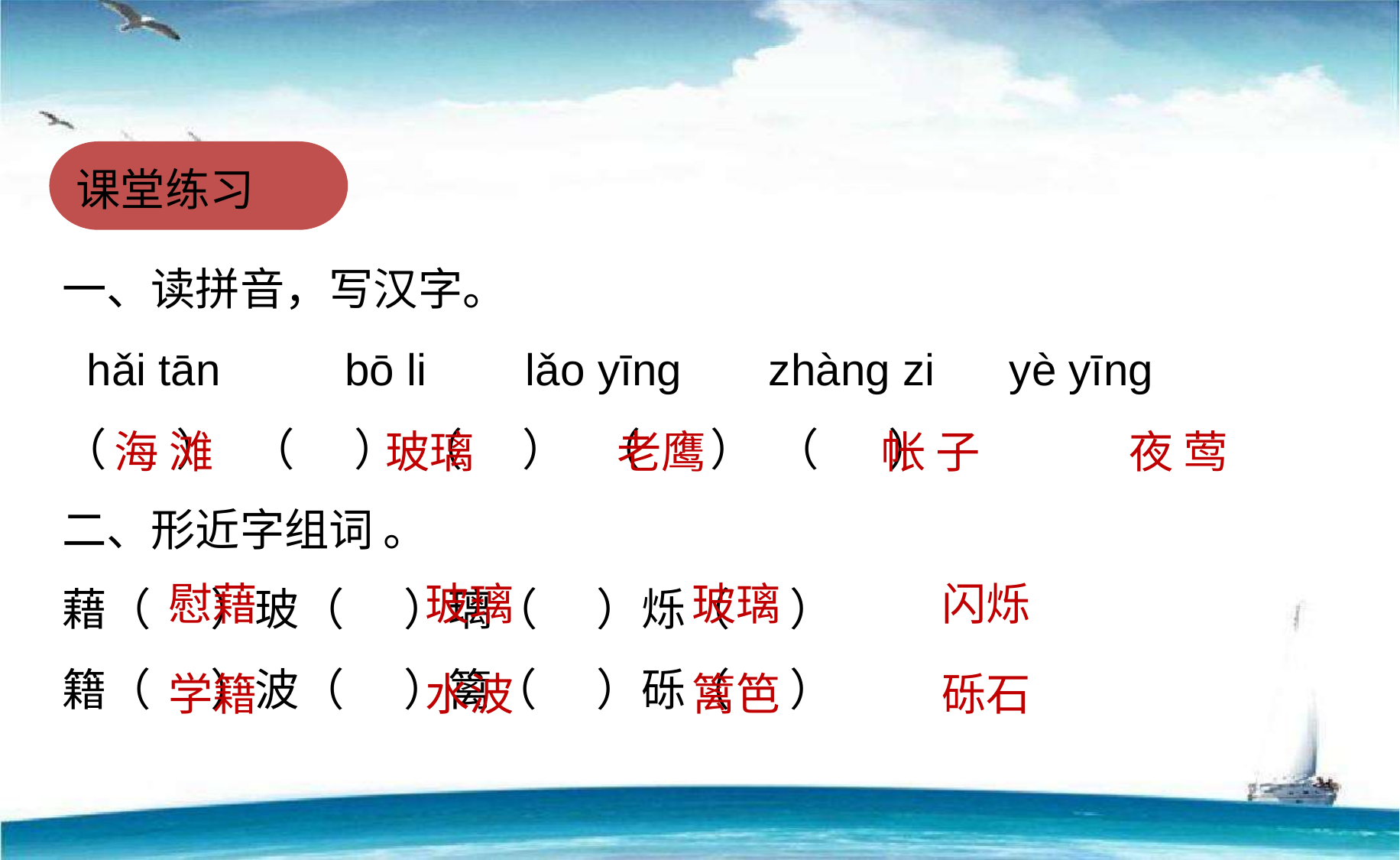

课堂练习
一、读拼音，写汉字。
  hǎi tān          bō li        lǎo yīnɡ       zhànɡ zi      yè yīnɡ
（       ）   （      ）  （      ）   （       ）  （       ）
二、形近字组词 。
藉（      ）玻（      ）璃（      ）烁（      ）
籍（      ）波（      ）篱（      ）砾（      ）
海 滩
玻璃
老鹰
帐 子
夜 莺
慰藉
玻璃
玻璃
闪烁
学籍
水波
篱笆
砾石